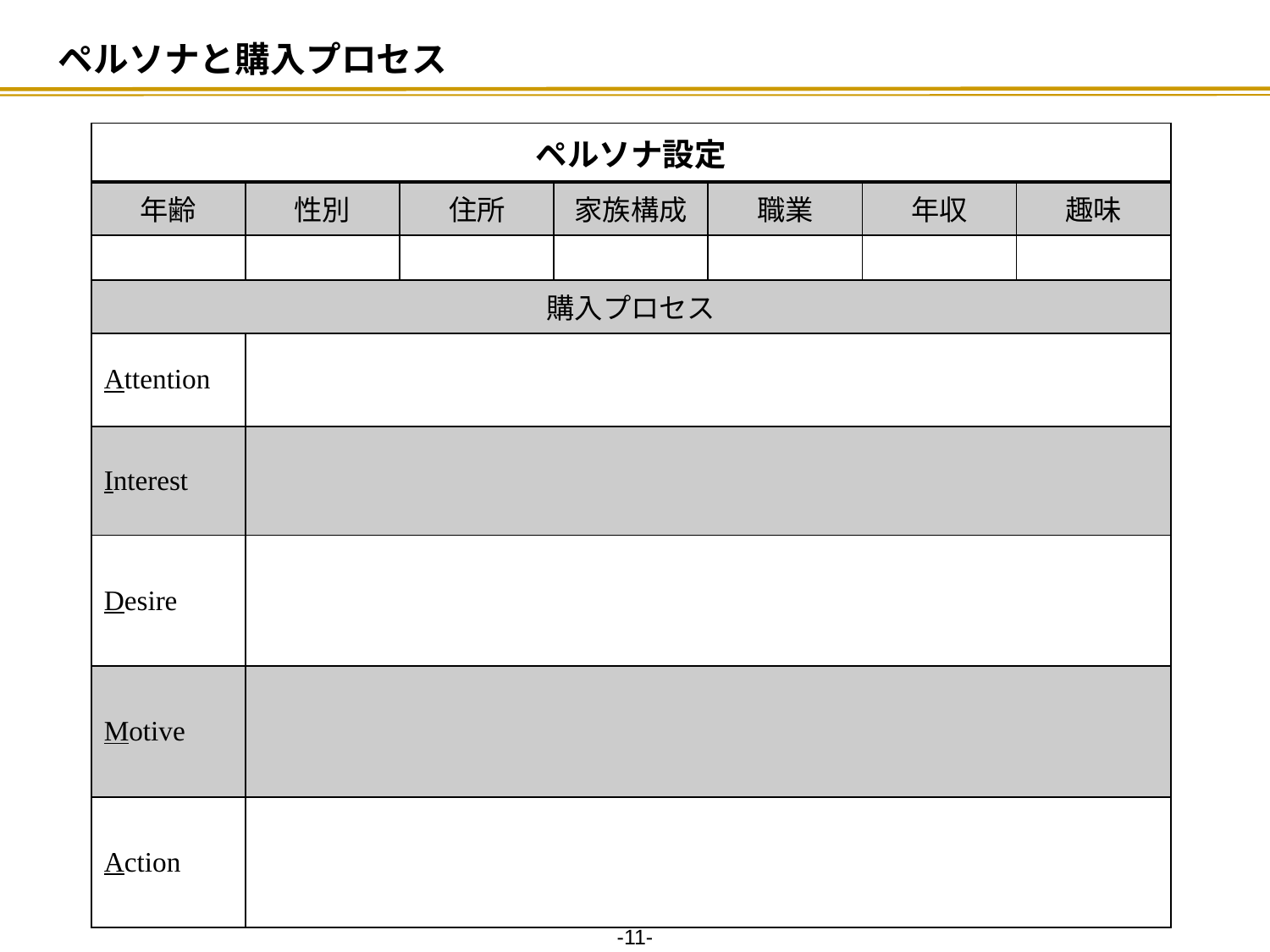

# ペルソナと購入プロセス
| ペルソナ設定 |  |  |  |  |  |  |
| --- | --- | --- | --- | --- | --- | --- |
| 年齢 | 性別 | 住所 | 家族構成 | 職業 | 年収 | 趣味 |
|  |  |  |  |  |  |  |
| 購入プロセス |  |  |  |  |  |  |
| Attention |  |  |  |  |  |  |
| Interest |  |  |  |  |  |  |
| Desire |  |  |  |  |  |  |
| Motive |  |  |  |  |  |  |
| Action |  |  |  |  |  |  |

-11-